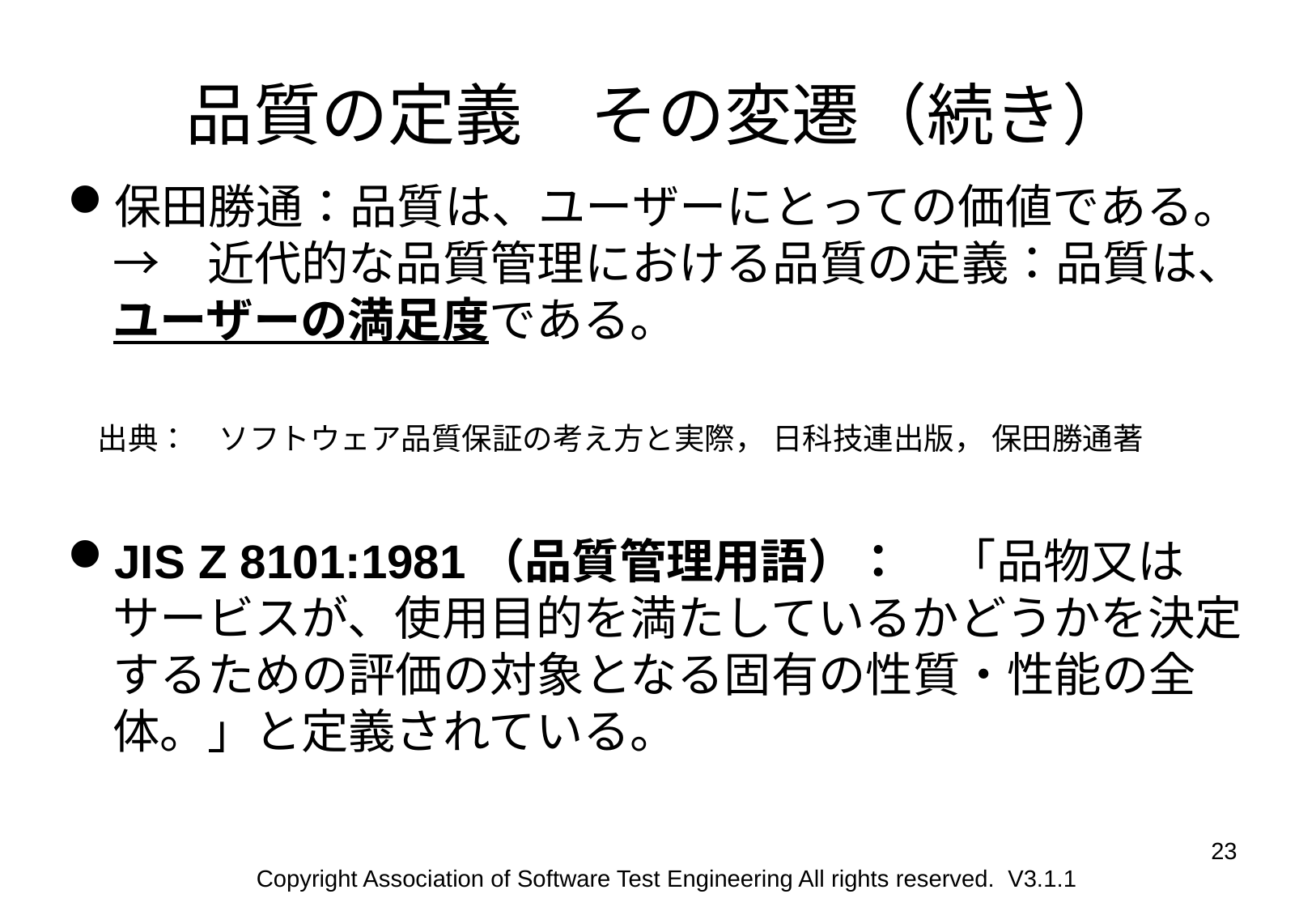

品質の定義　その変遷（続き）
保田勝通：品質は、ユーザーにとっての価値である。
→　近代的な品質管理における品質の定義：品質は、ユーザーの満足度である。

　出典：　ソフトウェア品質保証の考え方と実際， 日科技連出版， 保田勝通著

JIS Z 8101:1981（品質管理用語）：　「品物又はサービスが、使用目的を満たしているかどうかを決定するための評価の対象となる固有の性質・性能の全体。」と定義されている。
23
Copyright Association of Software Test Engineering All rights reserved.  V3.1.1